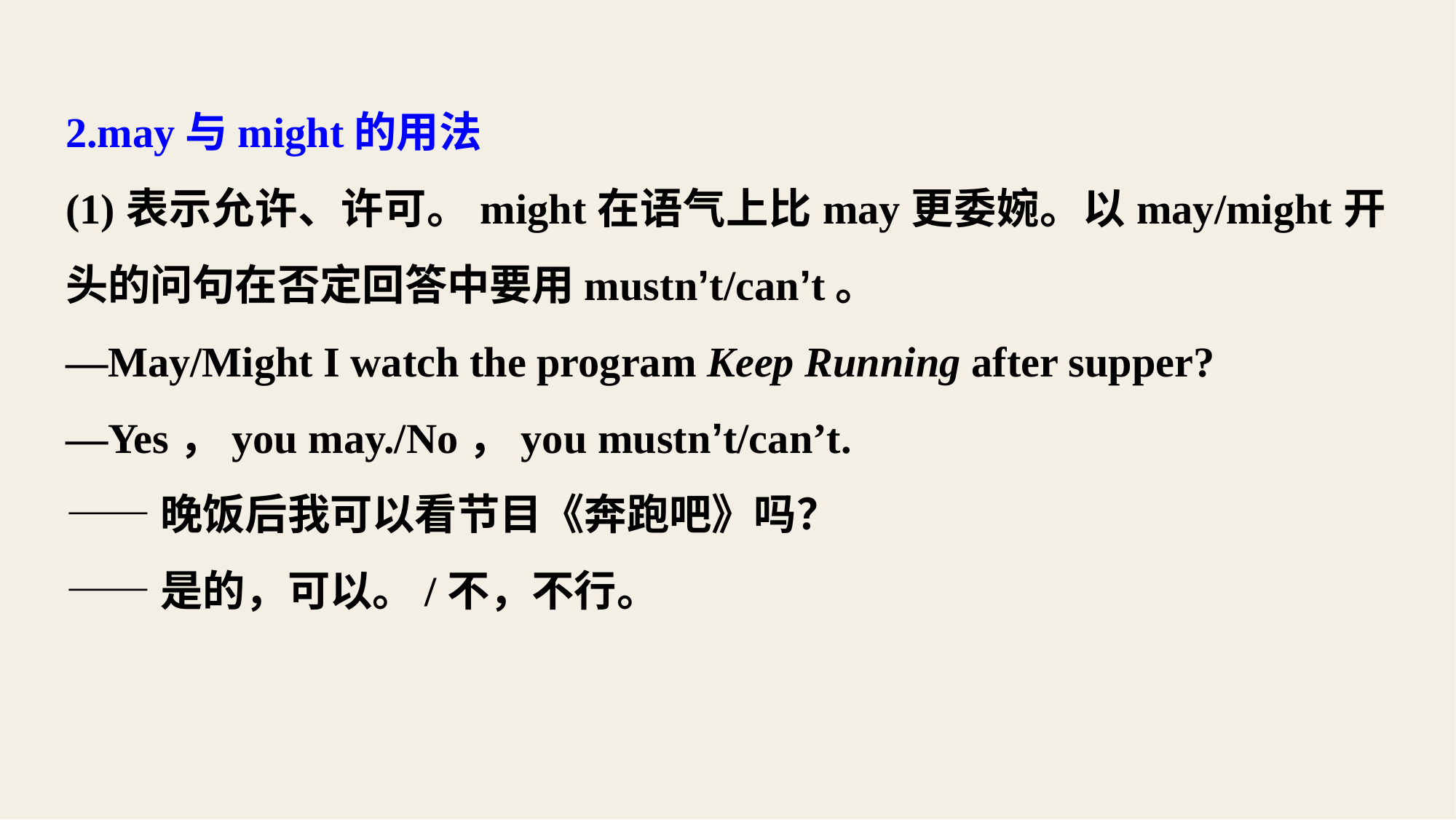

2.may与might的用法
(1)表示允许、许可。might在语气上比may更委婉。以may/might开头的问句在否定回答中要用mustn’t/can’t。
—May/Might I watch the program Keep Running after supper?
—Yes，you may./No，you mustn’t/can’t.
——晚饭后我可以看节目《奔跑吧》吗？
——是的，可以。/不，不行。